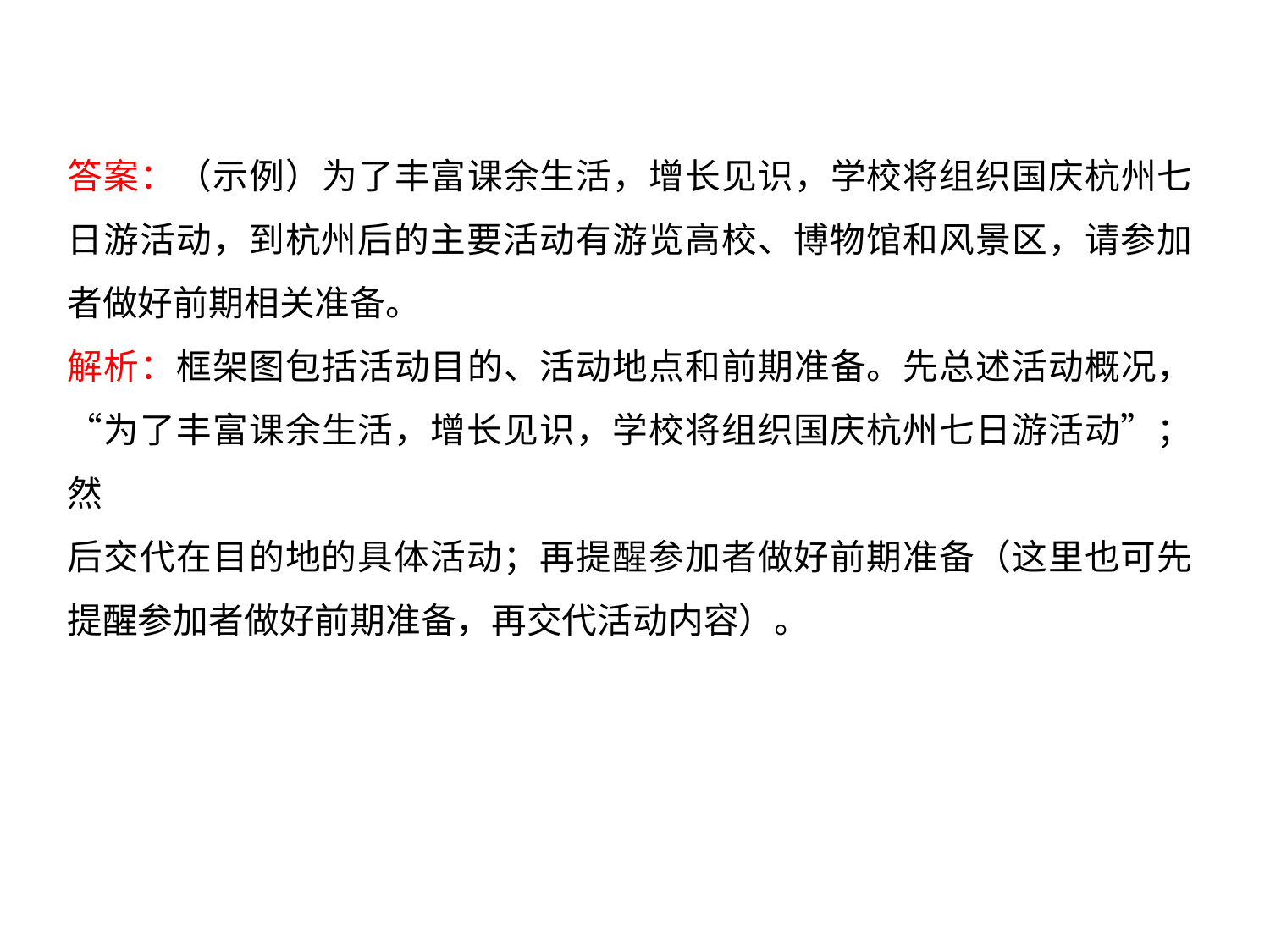

答案：（示例）为了丰富课余生活，增长见识，学校将组织国庆杭州七日游活动，到杭州后的主要活动有游览高校、博物馆和风景区，请参加者做好前期相关准备。
解析：框架图包括活动目的、活动地点和前期准备。先总述活动概况，“为了丰富课余生活，增长见识，学校将组织国庆杭州七日游活动”；然
后交代在目的地的具体活动；再提醒参加者做好前期准备（这里也可先提醒参加者做好前期准备，再交代活动内容）。